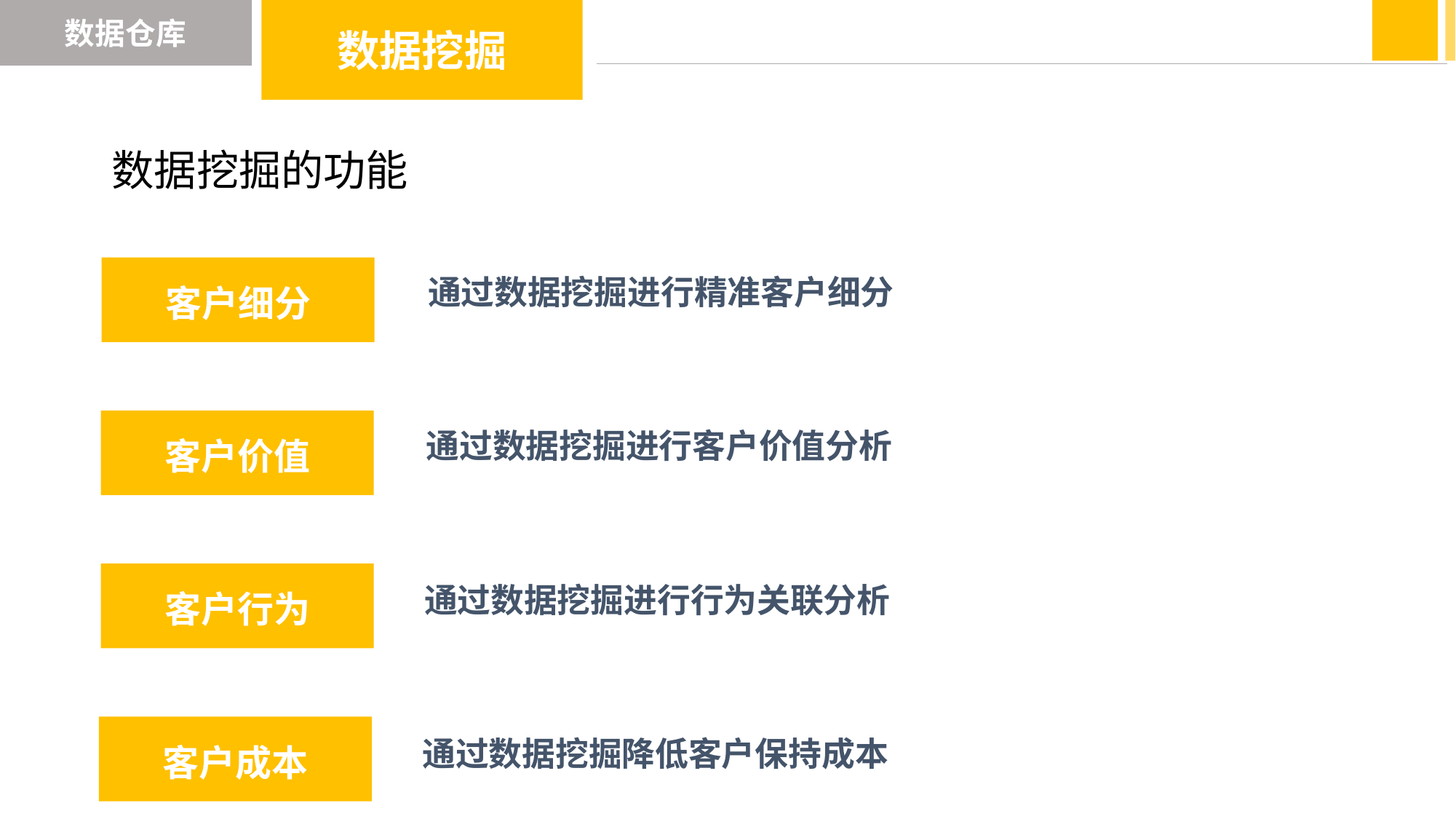

数据仓库
数据挖掘

数据挖掘的功能

客户细分
通过数据挖掘进行精准客户细分
1. 为企业带来不同利益的客户

客户价值
通过数据挖掘进行客户价值分析

客户行为
通过数据挖掘进行行为关联分析

客户成本
通过数据挖掘降低客户保持成本